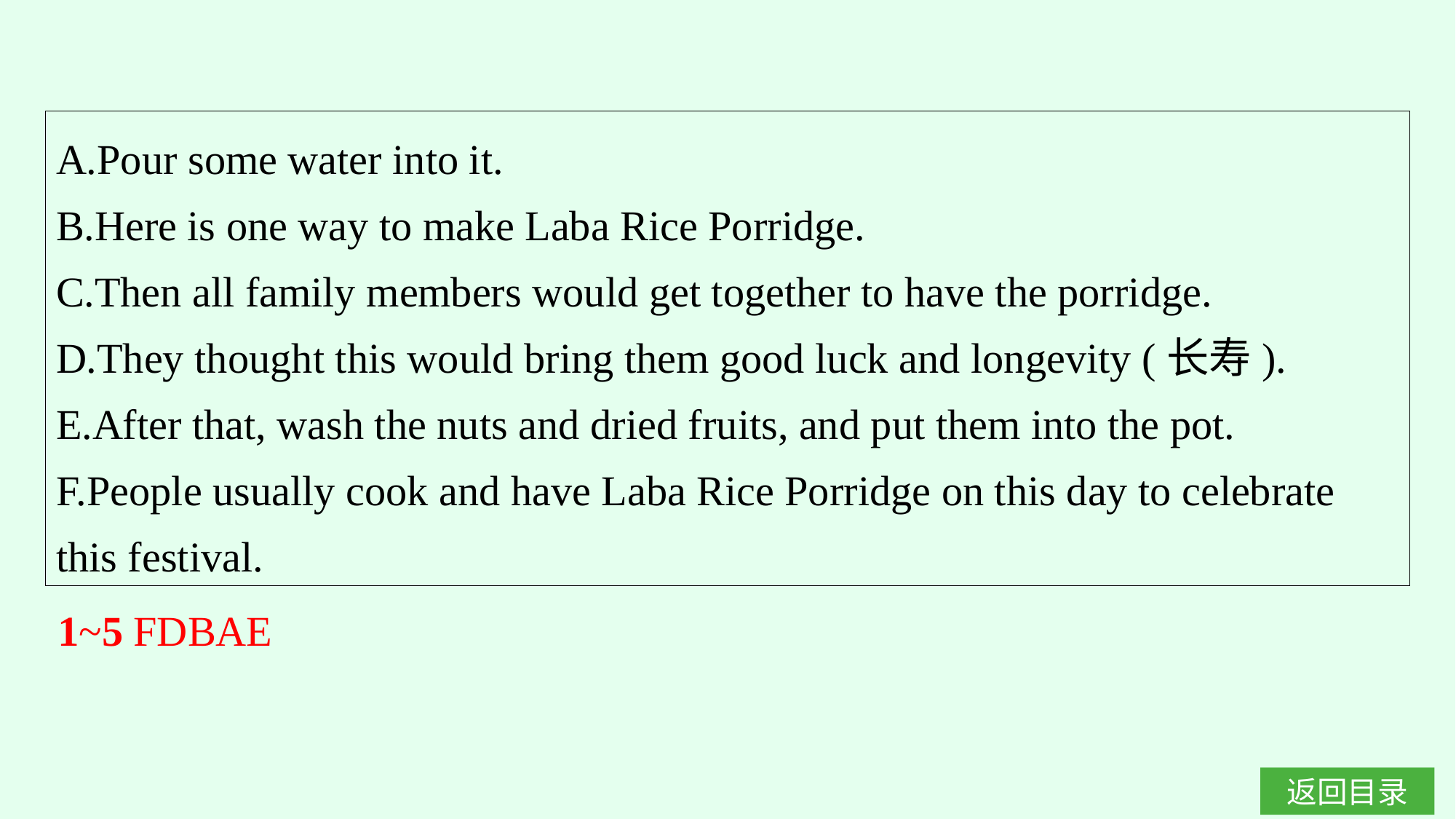

A.Pour some water into it.
B.Here is one way to make Laba Rice Porridge.
C.Then all family members would get together to have the porridge.
D.They thought this would bring them good luck and longevity (长寿).
E.After that, wash the nuts and dried fruits, and put them into the pot.
F.People usually cook and have Laba Rice Porridge on this day to celebrate this festival.
1~5 FDBAE